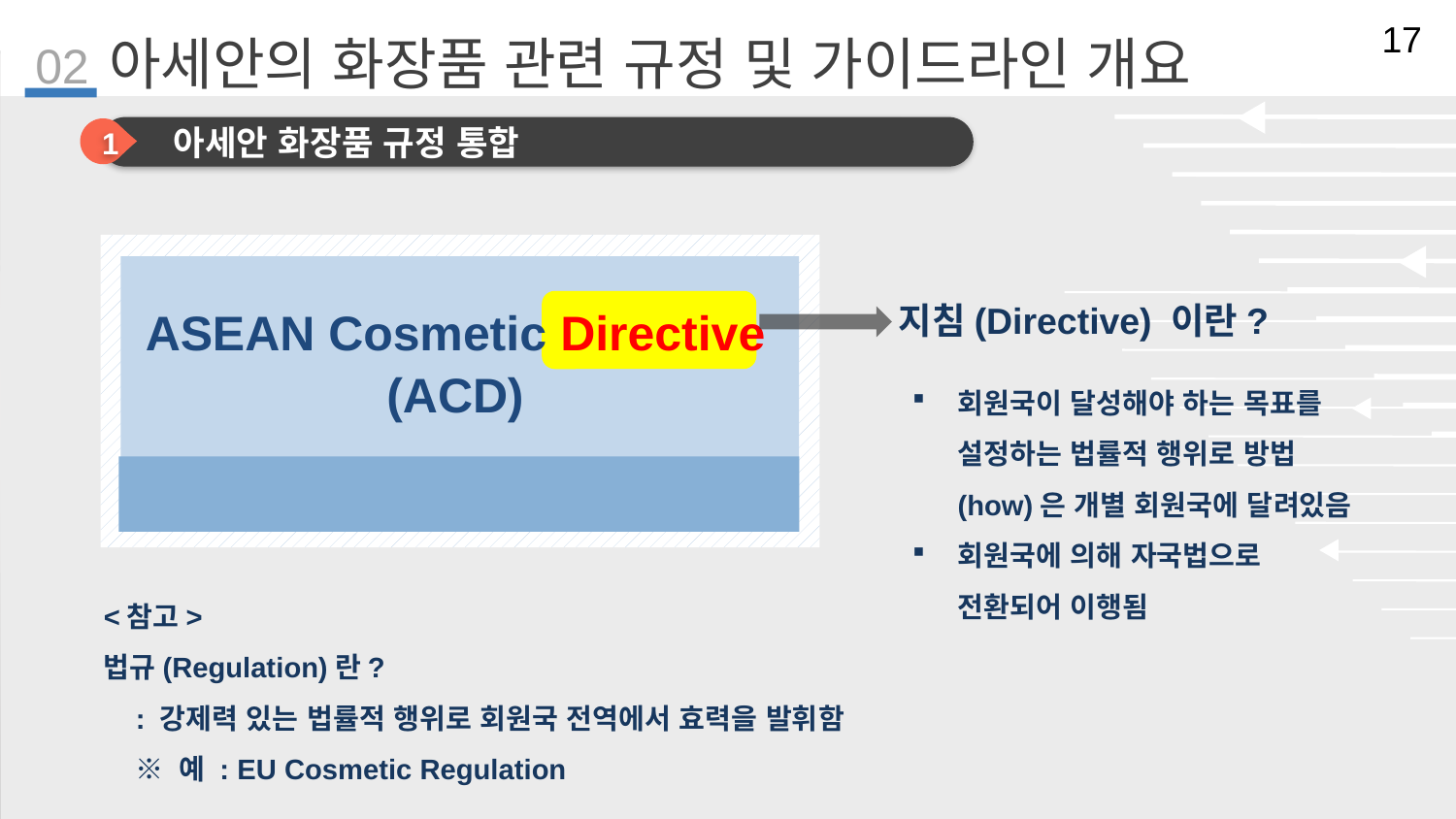

17
02
# 아세안의 화장품 관련 규정 및 가이드라인 개요
1

아세안 화장품 규정 통합

지침(Directive) 이란?
ASEAN Cosmetic Directive
(ACD)

회원국이 달성해야 하는 목표를 설정하는 법률적 행위로 방법(how)은 개별 회원국에 달려있음
회원국에 의해 자국법으로 전환되어 이행됨

아세안 화장품 지침
<참고>
법규(Regulation)란?
    : 강제력 있는 법률적 행위로 회원국 전역에서 효력을 발휘함
    ※ 예 : EU Cosmetic Regulation